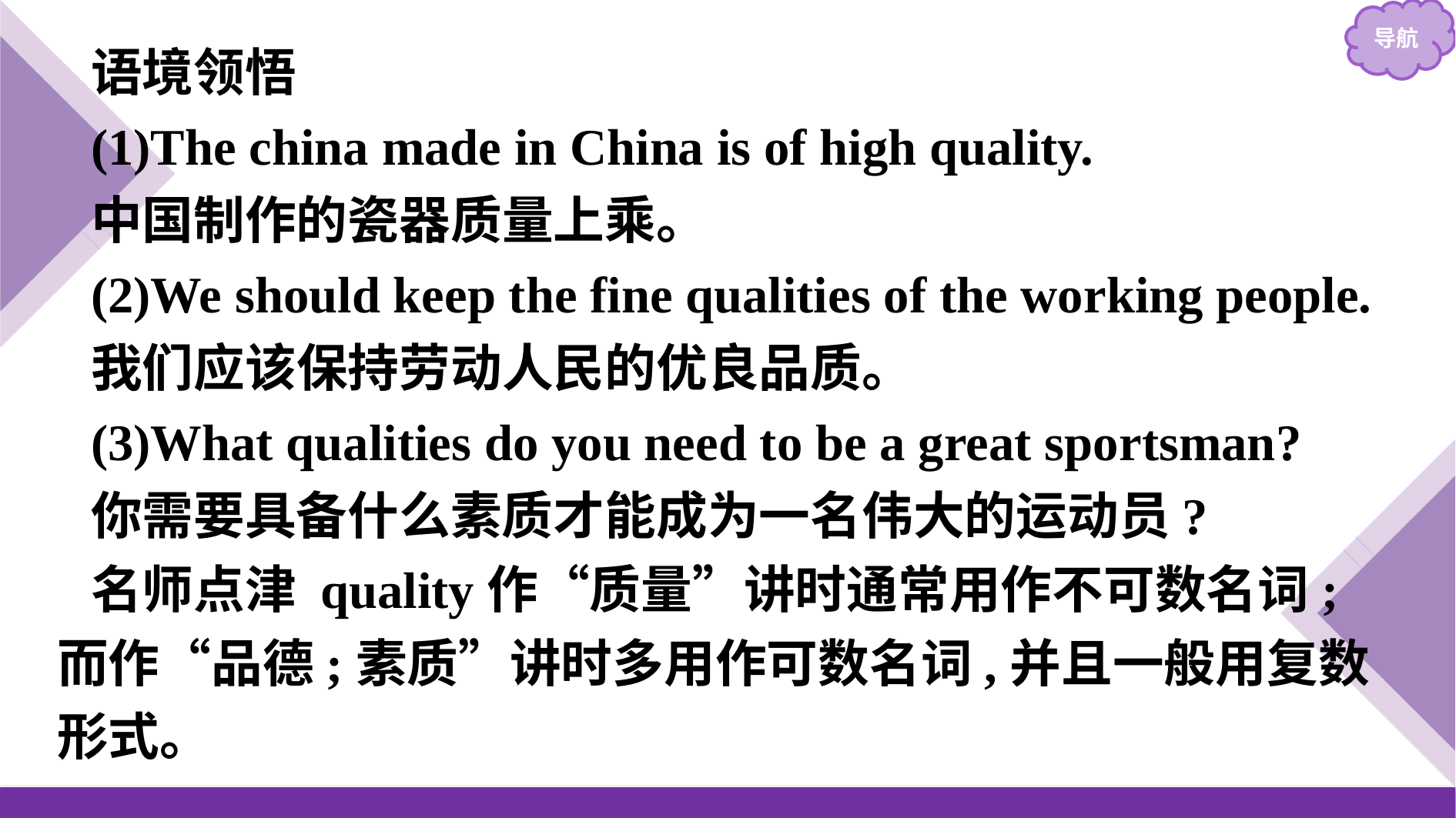

语境领悟
(1)The china made in China is of high quality.
中国制作的瓷器质量上乘。
(2)We should keep the fine qualities of the working people.
我们应该保持劳动人民的优良品质。
(3)What qualities do you need to be a great sportsman?
你需要具备什么素质才能成为一名伟大的运动员?
名师点津 quality作“质量”讲时通常用作不可数名词;而作“品德;素质”讲时多用作可数名词,并且一般用复数形式。